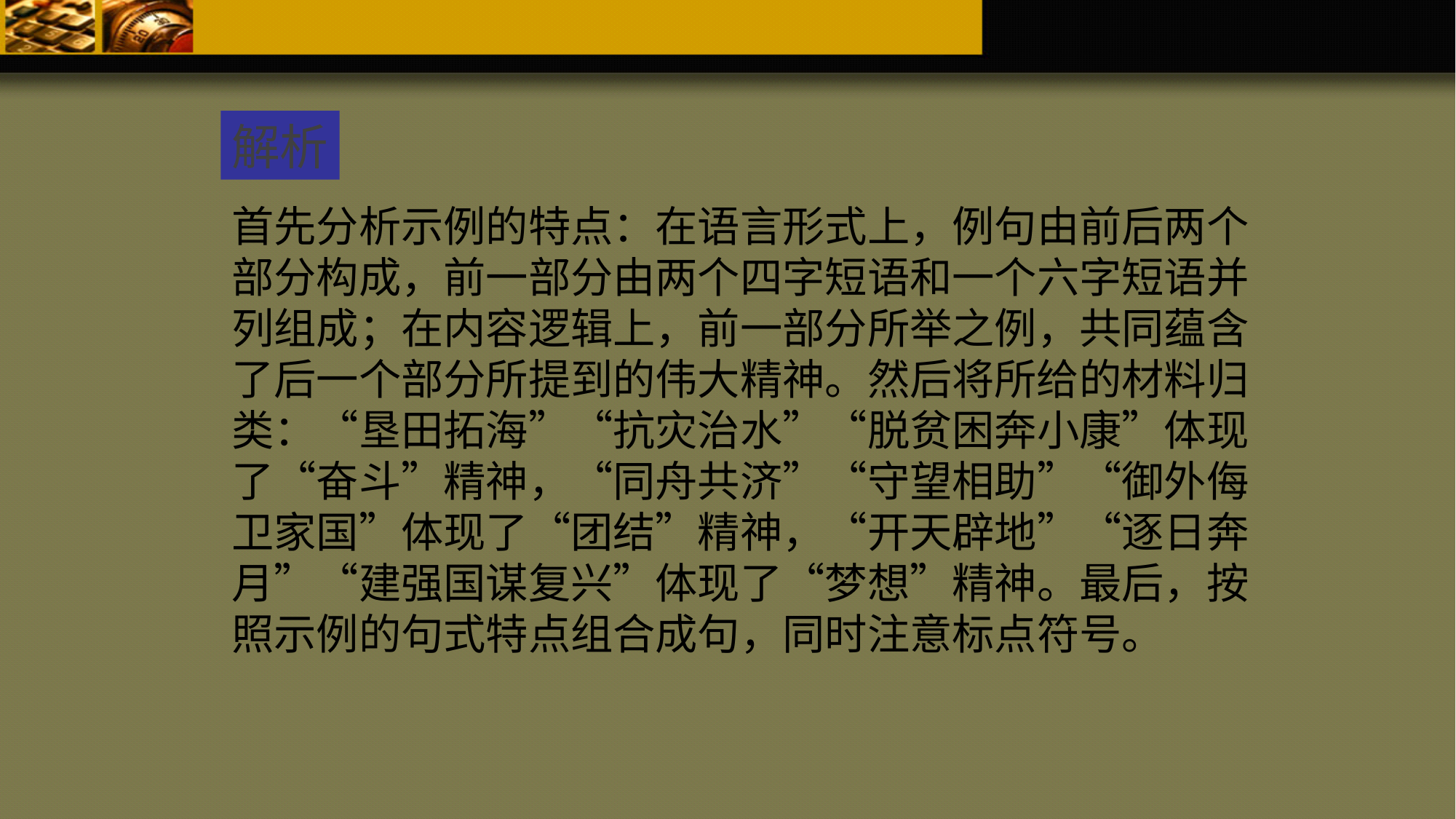

解析
首先分析示例的特点：在语言形式上，例句由前后两个部分构成，前一部分由两个四字短语和一个六字短语并列组成；在内容逻辑上，前一部分所举之例，共同蕴含了后一个部分所提到的伟大精神。然后将所给的材料归类：“垦田拓海”“抗灾治水”“脱贫困奔小康”体现了“奋斗”精神，“同舟共济”“守望相助”“御外侮卫家国”体现了“团结”精神，“开天辟地”“逐日奔月”“建强国谋复兴”体现了“梦想”精神。最后，按照示例的句式特点组合成句，同时注意标点符号。